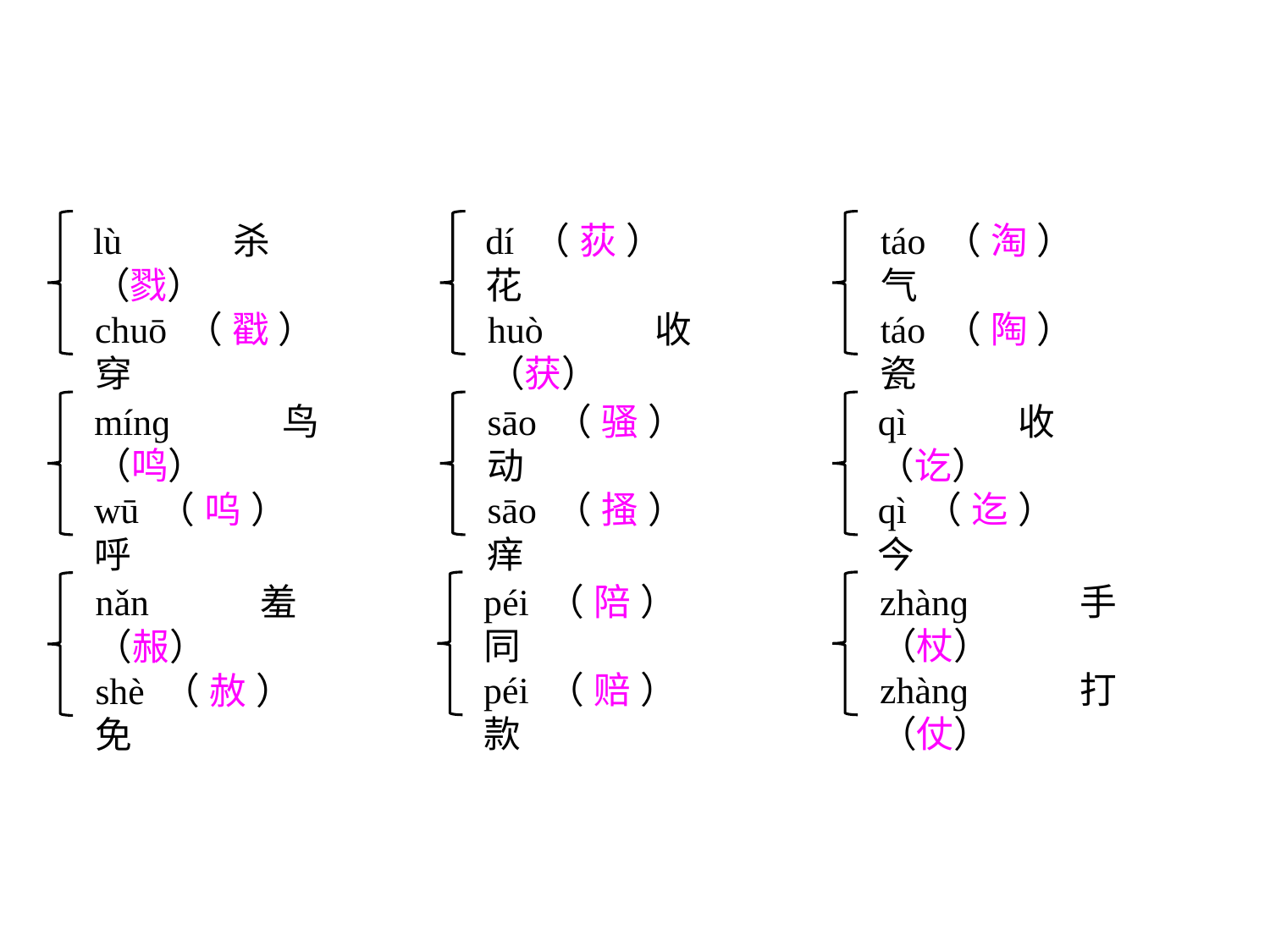

lù杀（戮）
chuō（戳）穿

dí（荻）花
huò收（获）

táo（淘）气
táo（陶）瓷

mínɡ鸟（鸣）
wū（呜）呼

sāo（骚）动
sāo（搔）痒

qì收（讫）
qì（迄）今

péi（陪）同
péi（赔）款

zhànɡ手（杖）
zhànɡ打（仗）

nǎn羞（赧）
shè（赦）免